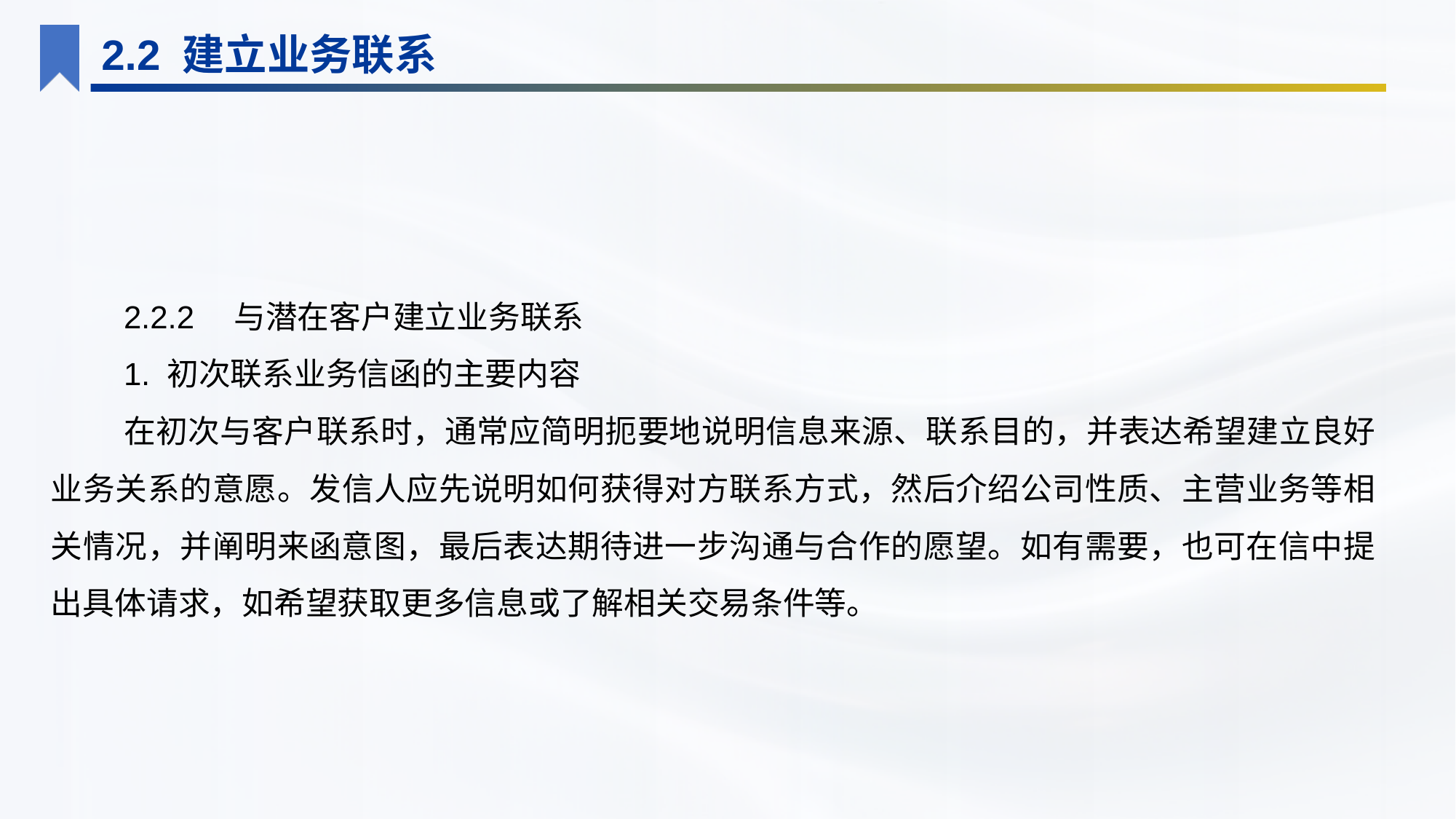

2.2 建立业务联系
2.2.2　与潜在客户建立业务联系
1. 初次联系业务信函的主要内容
在初次与客户联系时，通常应简明扼要地说明信息来源、联系目的，并表达希望建立良好业务关系的意愿。发信人应先说明如何获得对方联系方式，然后介绍公司性质、主营业务等相关情况，并阐明来函意图，最后表达期待进一步沟通与合作的愿望。如有需要，也可在信中提出具体请求，如希望获取更多信息或了解相关交易条件等。